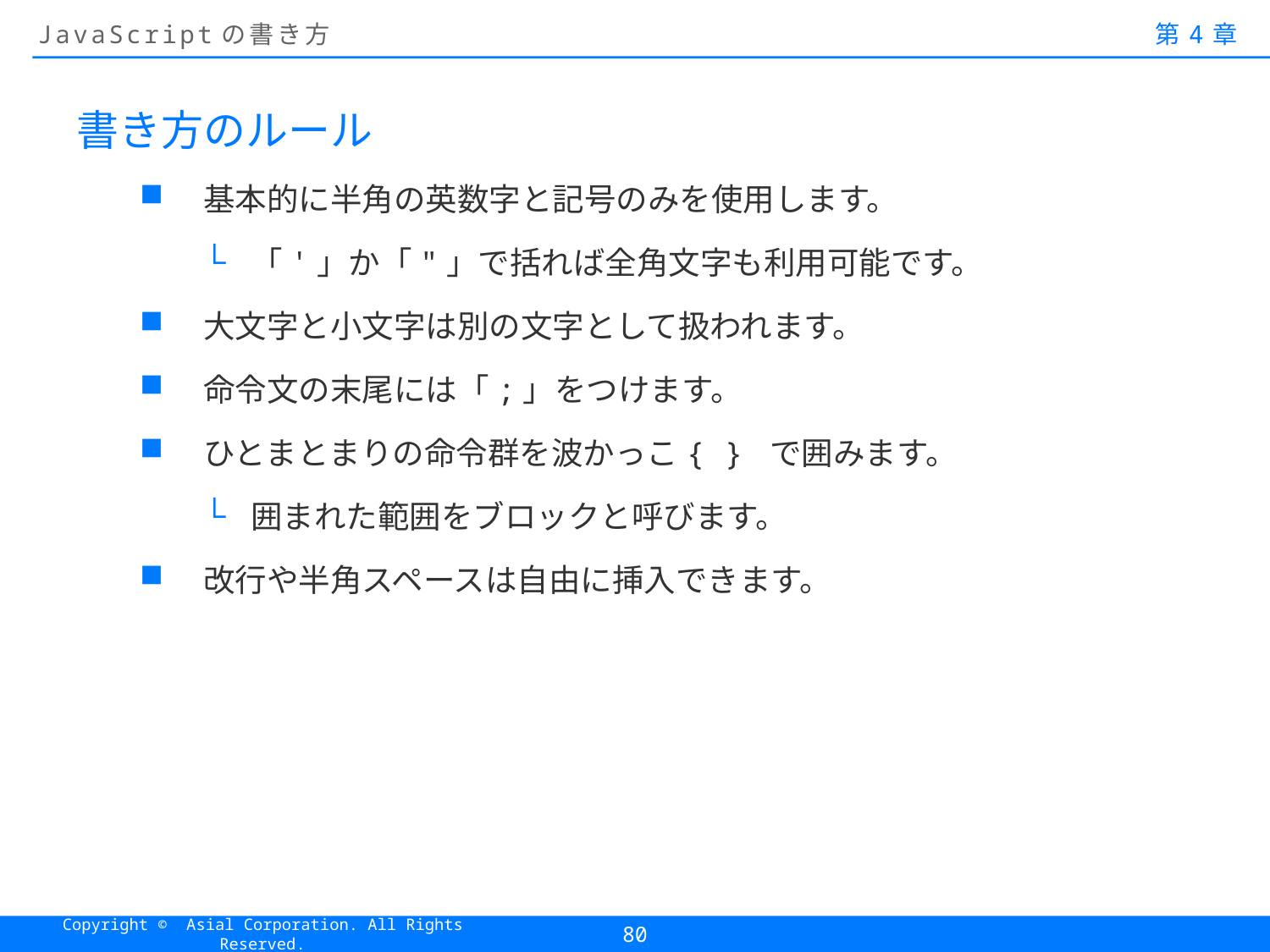

# JavaScriptの書き方
第4章
書き方のルール
基本的に半角の英数字と記号のみを使用します。
「'」か「"」で括れば全角文字も利用可能です。
大文字と小文字は別の文字として扱われます。
命令文の末尾には「;」をつけます。
ひとまとまりの命令群を波かっこ{ } で囲みます。
囲まれた範囲をブロックと呼びます。
改行や半角スペースは自由に挿入できます。
80